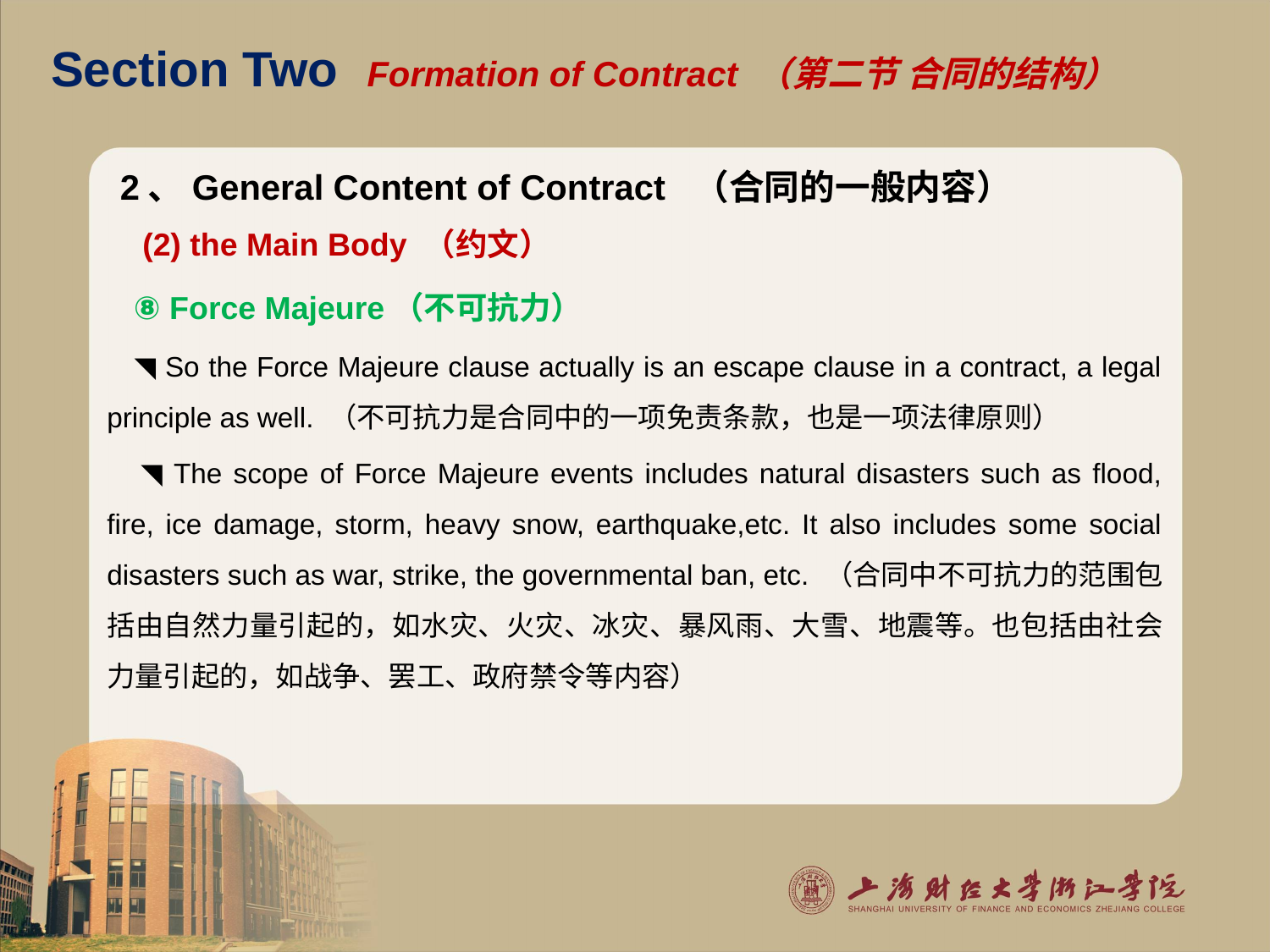

# Section Two   Formation of Contract （第二节 合同的结构）
2、General Content of Contract  （合同的一般内容）
    (2) the Main Body （约文）
   ⑧ Force Majeure（不可抗力）
   ◥ So the Force Majeure clause actually is an escape clause in a contract, a legal principle as well. （不可抗力是合同中的一项免责条款，也是一项法律原则）
   ◥ The scope of Force Majeure events includes natural disasters such as flood, fire, ice damage, storm, heavy snow, earthquake,etc. It also includes some social disasters such as war, strike, the governmental ban, etc. （合同中不可抗力的范围包括由自然力量引起的，如水灾、火灾、冰灾、暴风雨、大雪、地震等。也包括由社会力量引起的，如战争、罢工、政府禁令等内容）